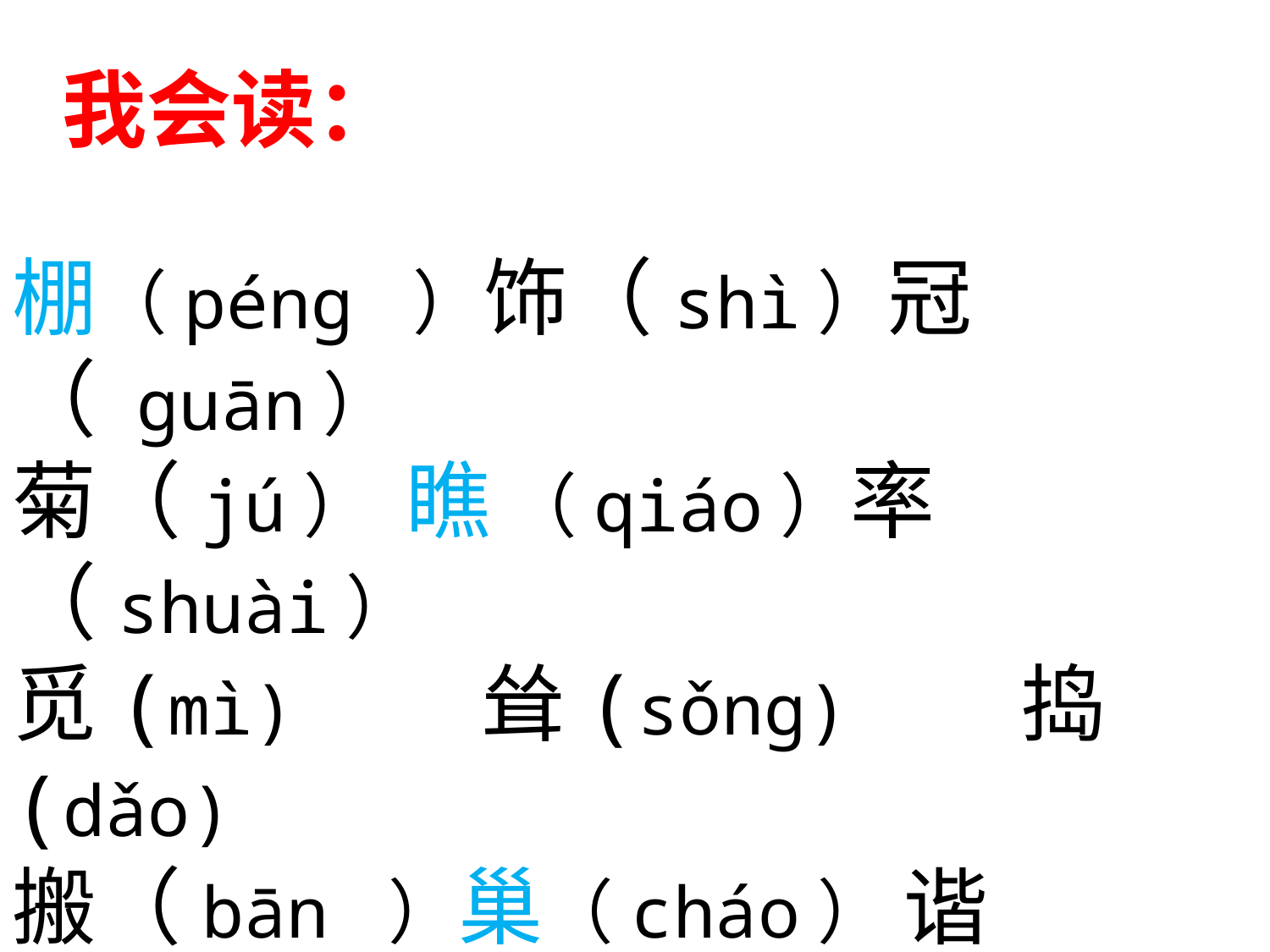

我会读：
棚（péng ）饰（shì）冠（ guān）
菊（jú）  瞧 （qiáo）率（shuài）
觅(mì)    耸(sǒng)   捣(dǎo)
搬（bān ）巢（cháo） 谐（xié）
眠（mián） 辛（xīn）  檐（yán）